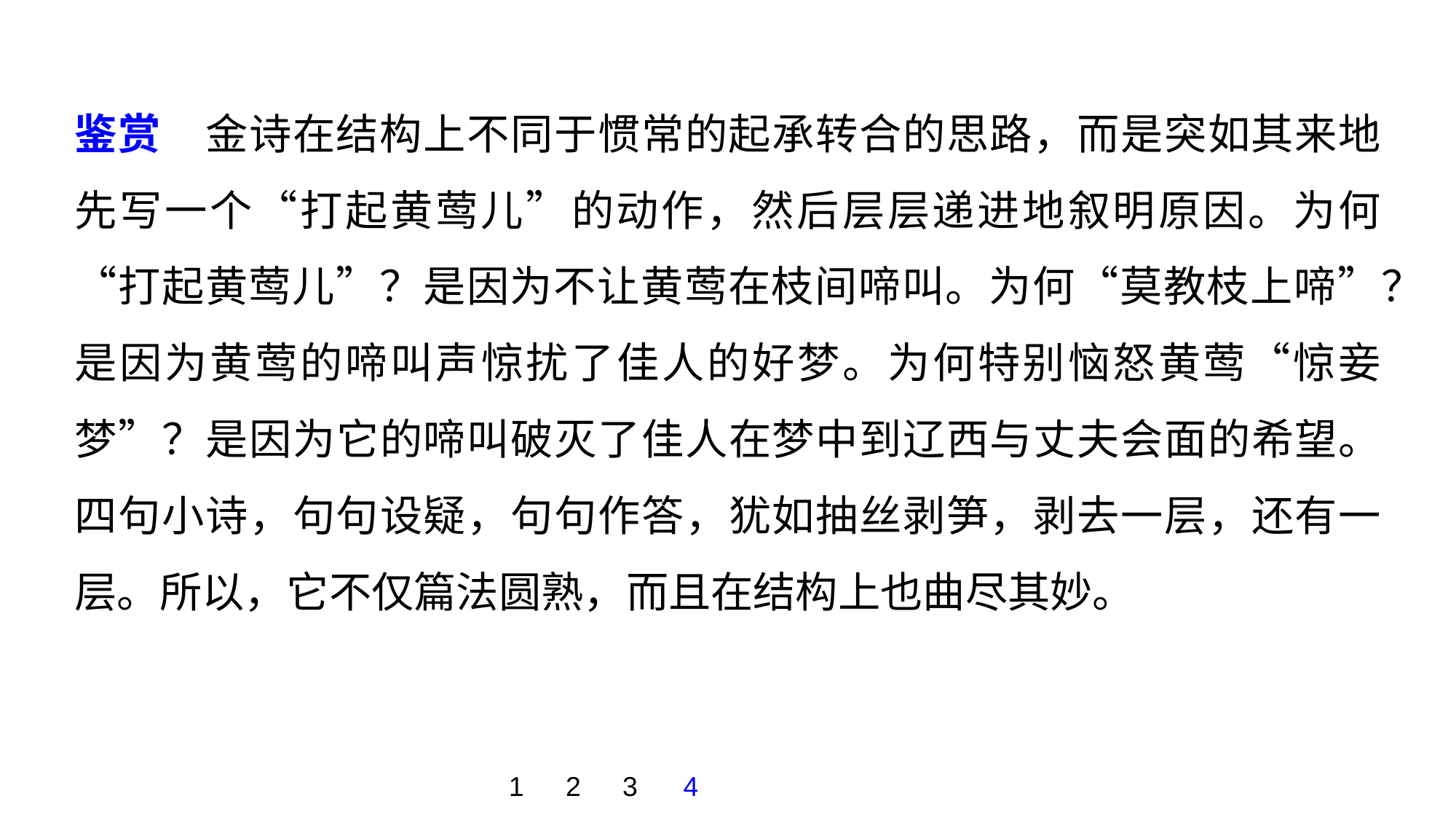

鉴赏　金诗在结构上不同于惯常的起承转合的思路，而是突如其来地先写一个“打起黄莺儿”的动作，然后层层递进地叙明原因。为何“打起黄莺儿”？是因为不让黄莺在枝间啼叫。为何“莫教枝上啼”？是因为黄莺的啼叫声惊扰了佳人的好梦。为何特别恼怒黄莺“惊妾梦”？是因为它的啼叫破灭了佳人在梦中到辽西与丈夫会面的希望。四句小诗，句句设疑，句句作答，犹如抽丝剥笋，剥去一层，还有一层。所以，它不仅篇法圆熟，而且在结构上也曲尽其妙。
1
2
3
4